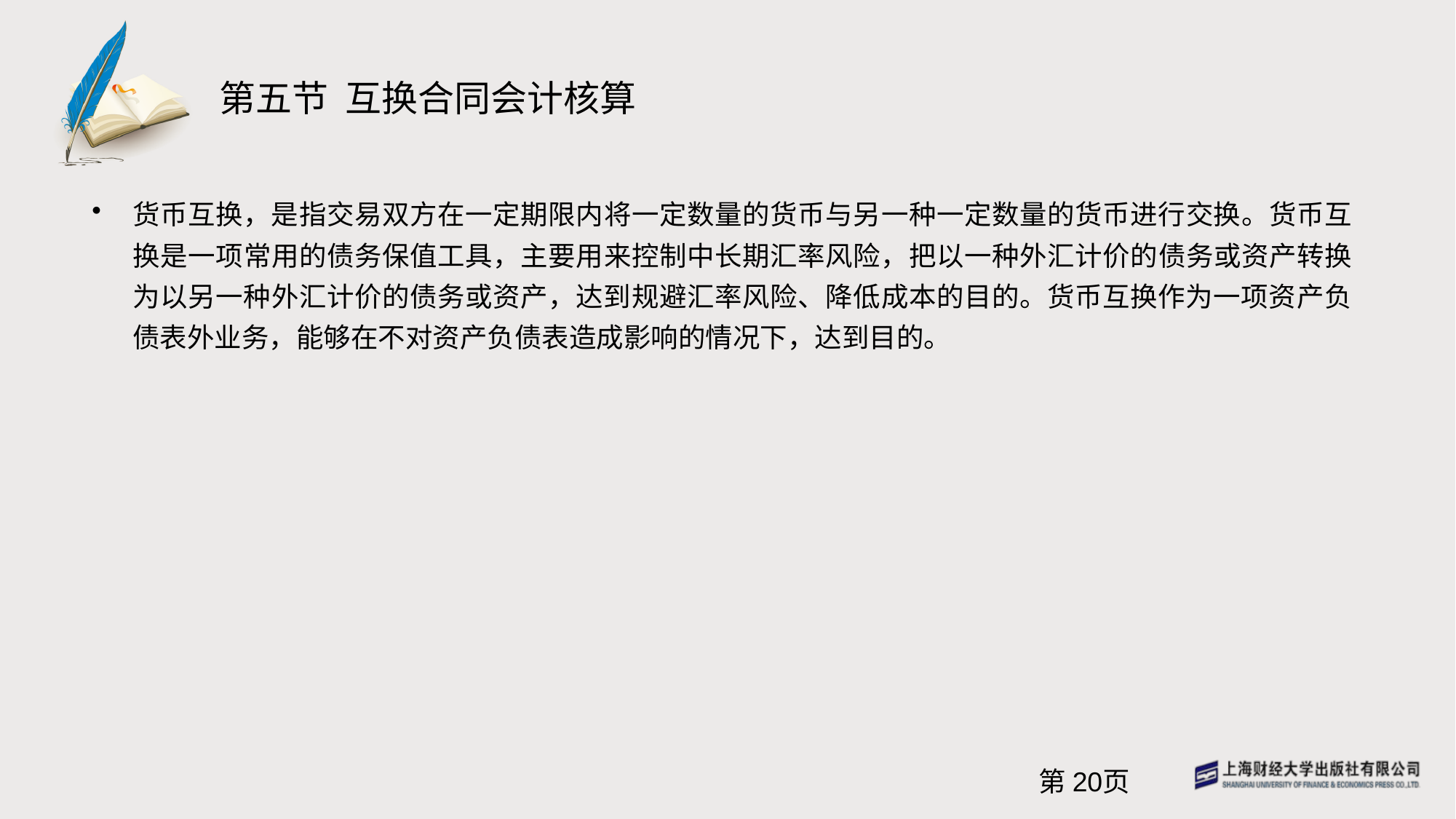

# 第五节  互换合同会计核算
货币互换，是指交易双方在一定期限内将一定数量的货币与另一种一定数量的货币进行交换。货币互换是一项常用的债务保值工具，主要用来控制中长期汇率风险，把以一种外汇计价的债务或资产转换为以另一种外汇计价的债务或资产，达到规避汇率风险、降低成本的目的。货币互换作为一项资产负债表外业务，能够在不对资产负债表造成影响的情况下，达到目的。

20